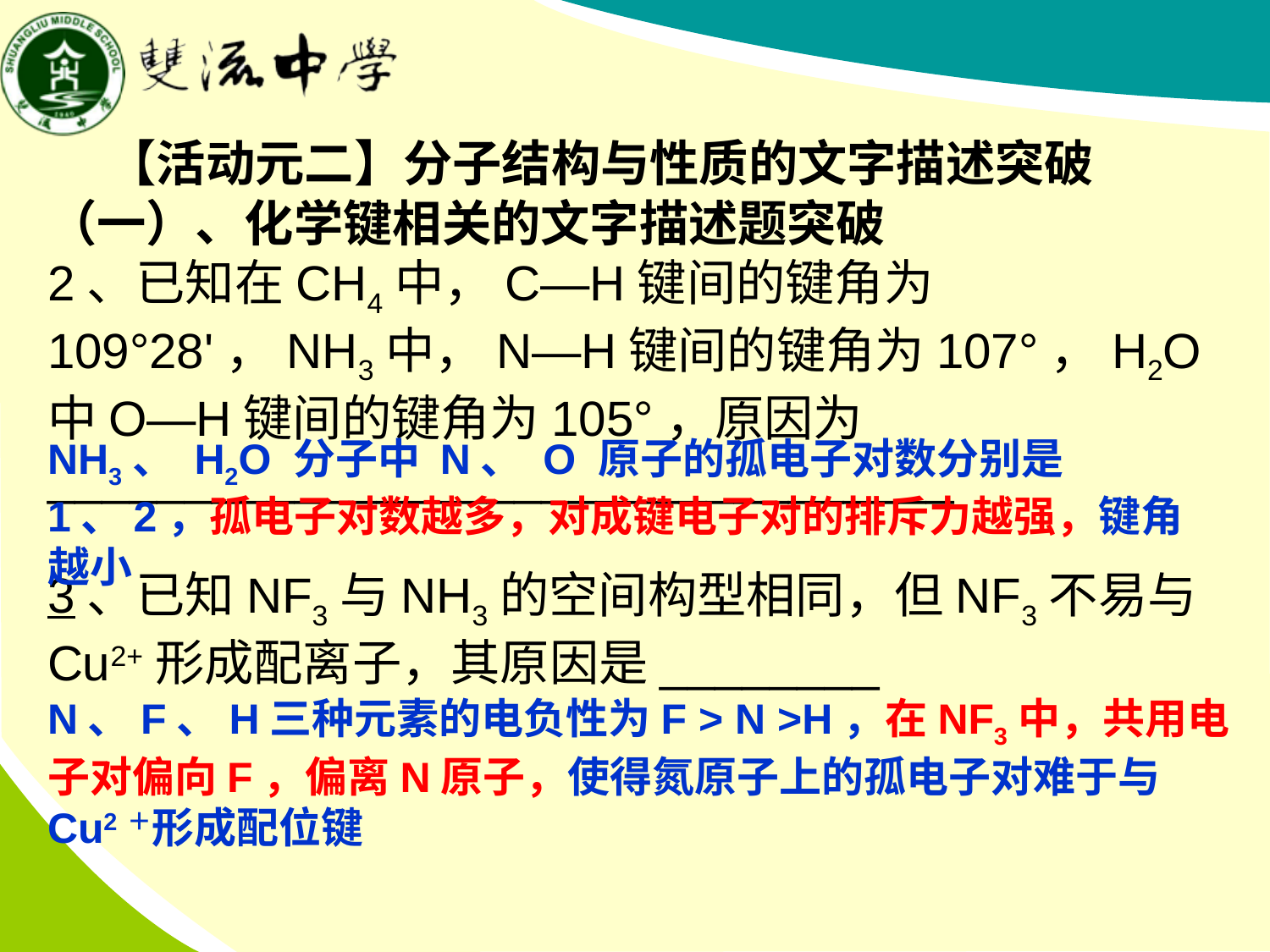

【活动元二】分子结构与性质的文字描述突破
（一）、化学键相关的文字描述题突破
2、已知在CH4中，C—H键间的键角为109°28'，NH3中，N—H键间的键角为107°，H2O中O—H键间的键角为105°，原因为_________________________________

3、已知NF3与NH3的空间构型相同，但NF3不易与Cu2+形成配离子，其原因是________
NH3、 H2O 分子中 N、 O 原子的孤电子对数分别是 1、2，孤电子对数越多，对成键电子对的排斥力越强，键角越小
N、F、H三种元素的电负性为F > N >H，在NF3中，共用电子对偏向F，偏离N原子，使得氮原子上的孤电子对难于与Cu2＋形成配位键